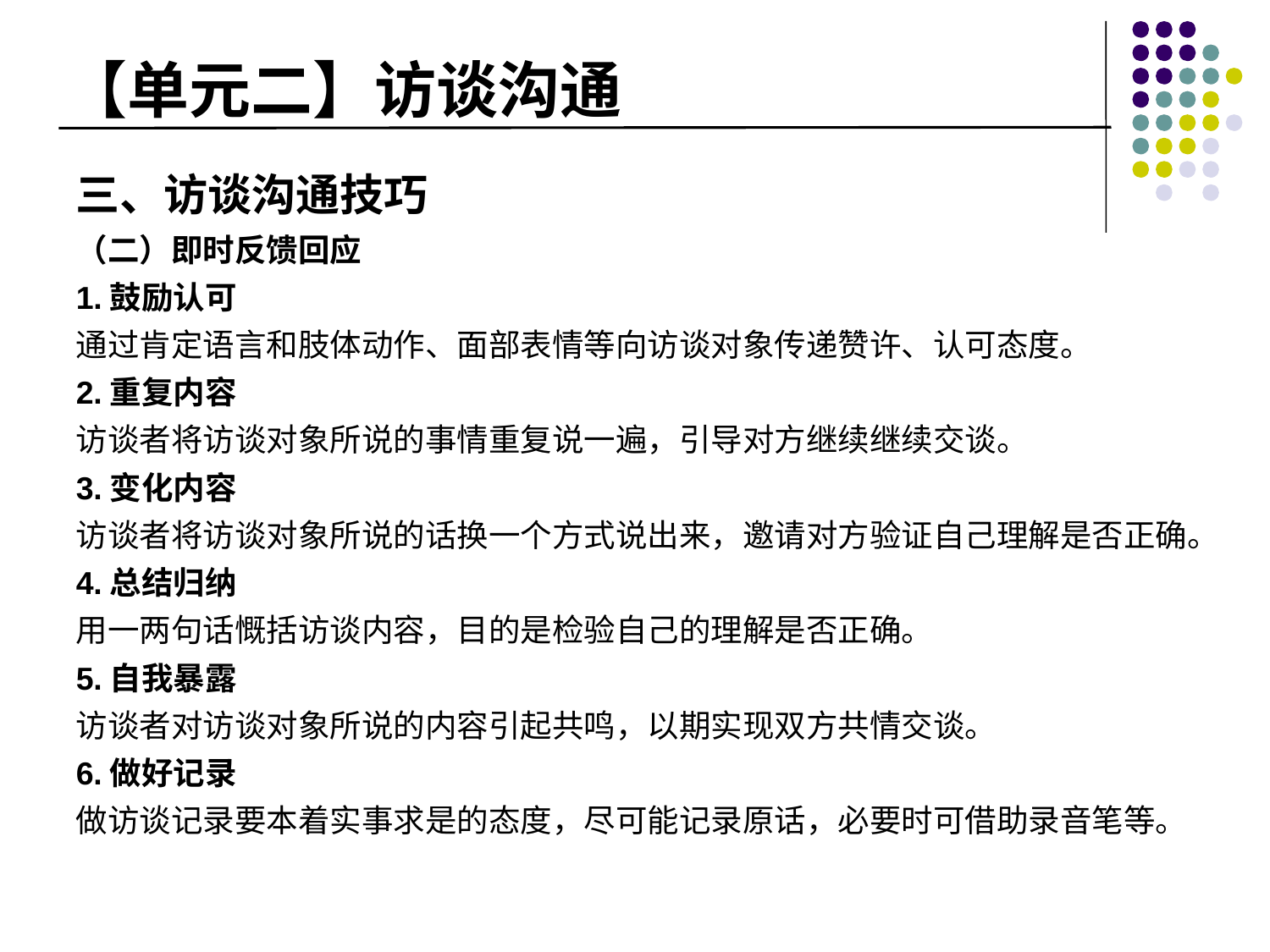

# 【单元二】访谈沟通
三、访谈沟通技巧
（二）即时反馈回应
1.鼓励认可
通过肯定语言和肢体动作、面部表情等向访谈对象传递赞许、认可态度。
2.重复内容
访谈者将访谈对象所说的事情重复说一遍，引导对方继续继续交谈。
3.变化内容
访谈者将访谈对象所说的话换一个方式说出来，邀请对方验证自己理解是否正确。4.总结归纳
用一两句话慨括访谈内容，目的是检验自己的理解是否正确。
5.自我暴露
访谈者对访谈对象所说的内容引起共鸣，以期实现双方共情交谈。
6.做好记录
做访谈记录要本着实事求是的态度，尽可能记录原话，必要时可借助录音笔等。